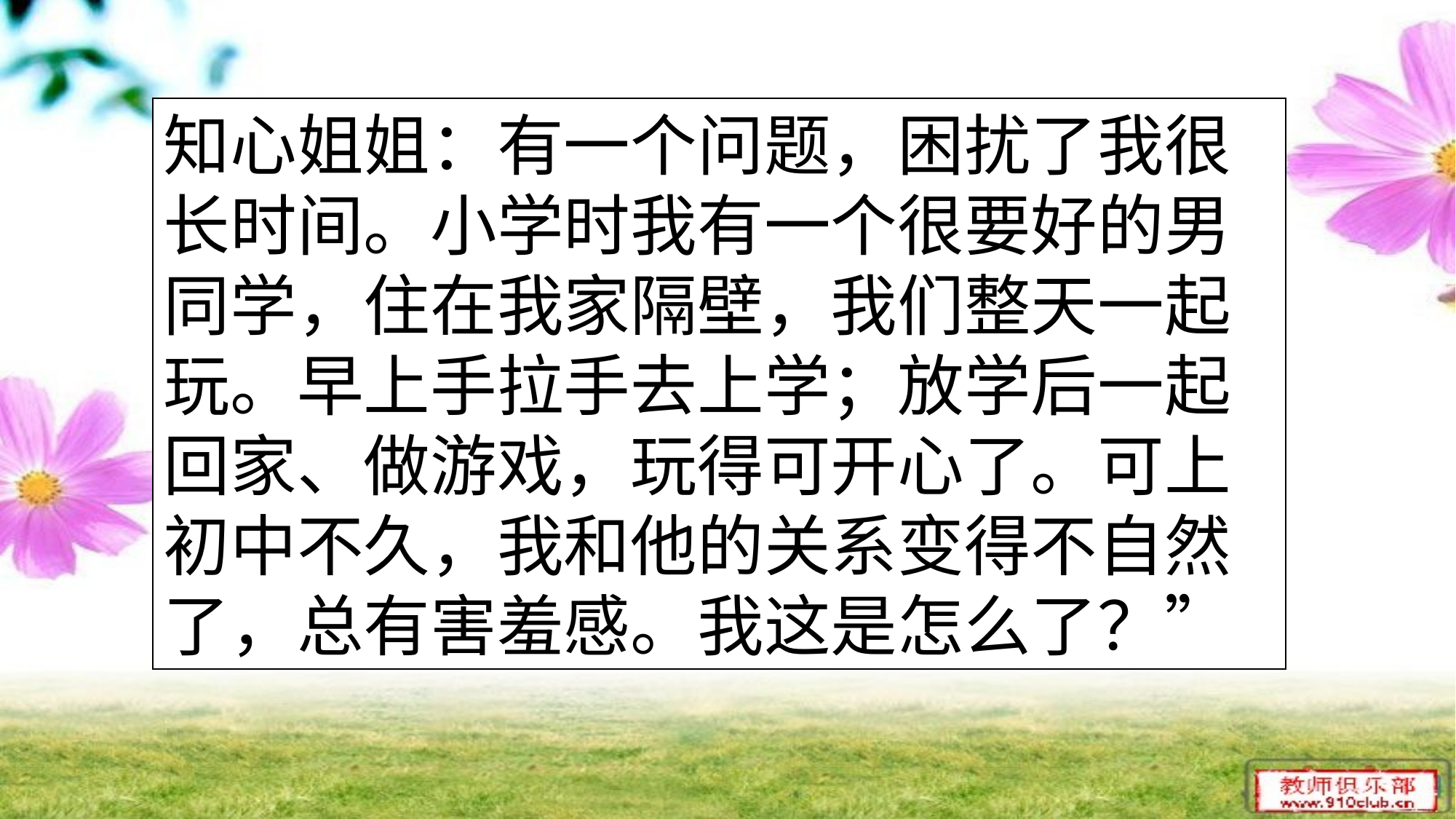

知心姐姐：有一个问题，困扰了我很长时间。小学时我有一个很要好的男同学，住在我家隔壁，我们整天一起玩。早上手拉手去上学；放学后一起回家、做游戏，玩得可开心了。可上初中不久，我和他的关系变得不自然了，总有害羞感。我这是怎么了？”